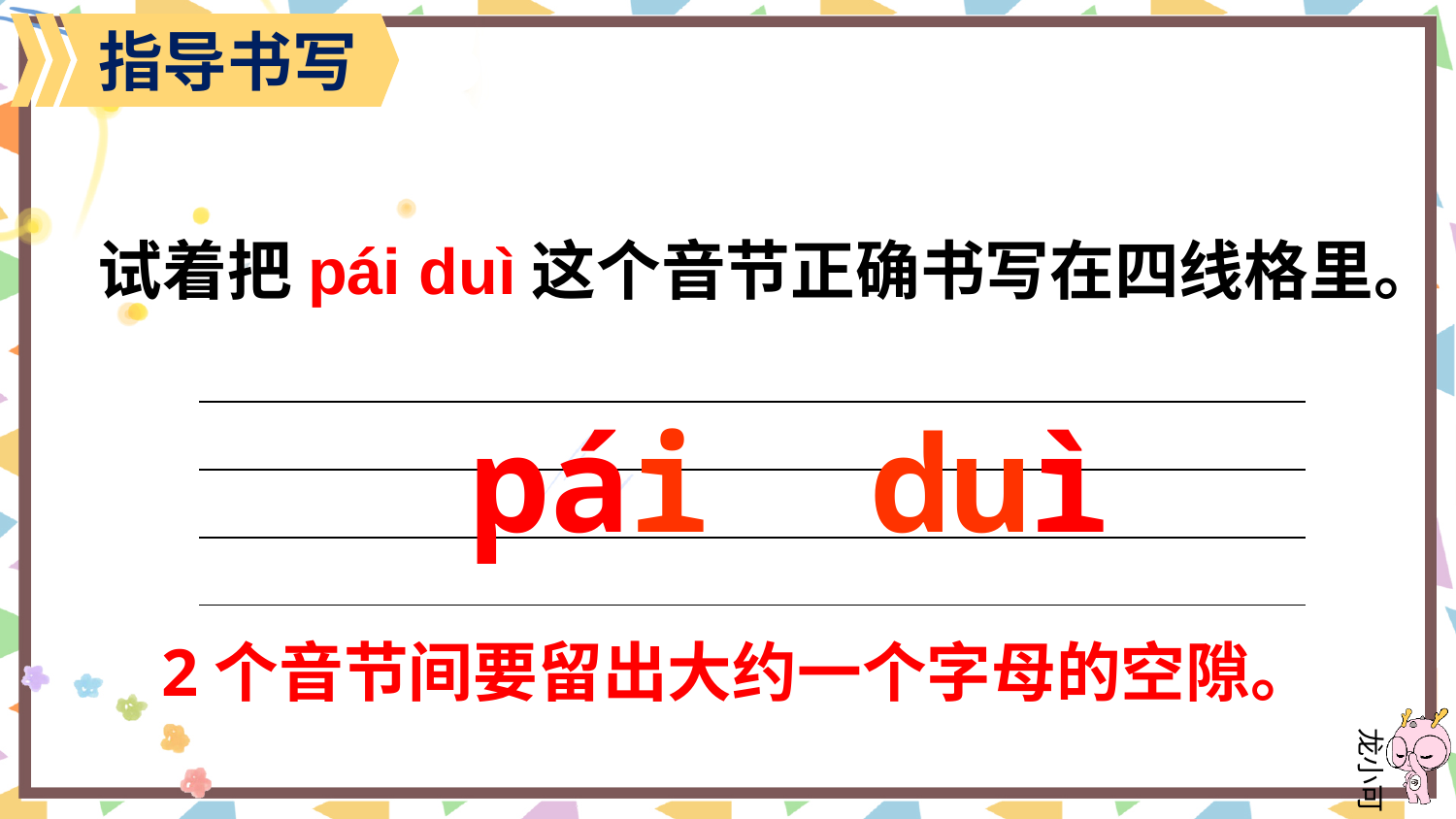

指导书写
试着把pái duì这个音节正确书写在四线格里。
pái  duì
|  |
| --- |
|  |
|  |
2个音节间要留出大约一个字母的空隙。